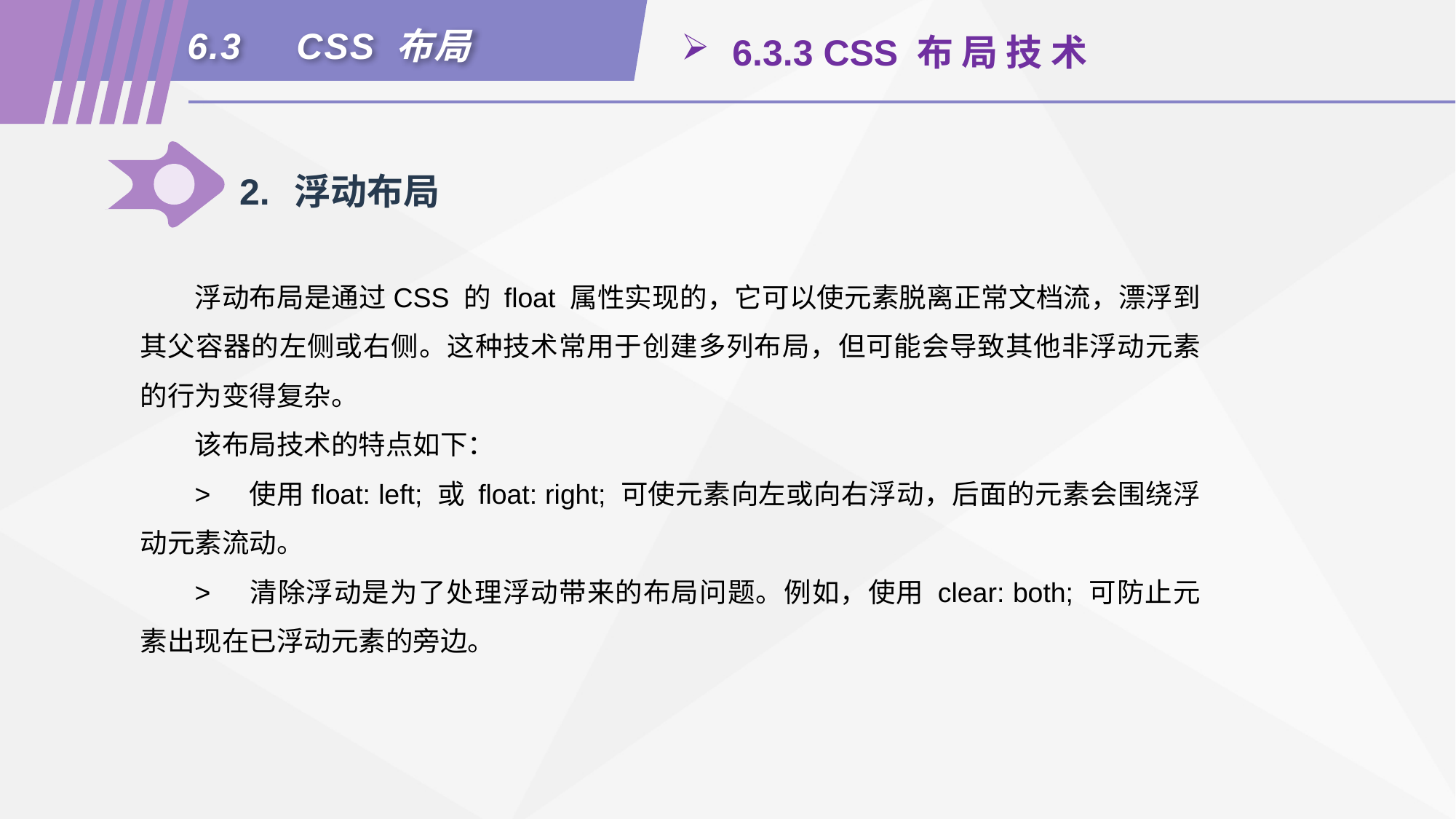

6.3	CSS 布局
 6.3.3 CSS 布 局 技 术

2.	浮动布局
浮动布局是通过CSS 的 float 属性实现的，它可以使元素脱离正常文档流，漂浮到其父容器的左侧或右侧。这种技术常用于创建多列布局，但可能会导致其他非浮动元素的行为变得复杂。
该布局技术的特点如下：
>	使用float: left; 或 float: right; 可使元素向左或向右浮动，后面的元素会围绕浮动元素流动。
>	清除浮动是为了处理浮动带来的布局问题。例如，使用 clear: both; 可防止元素出现在已浮动元素的旁边。